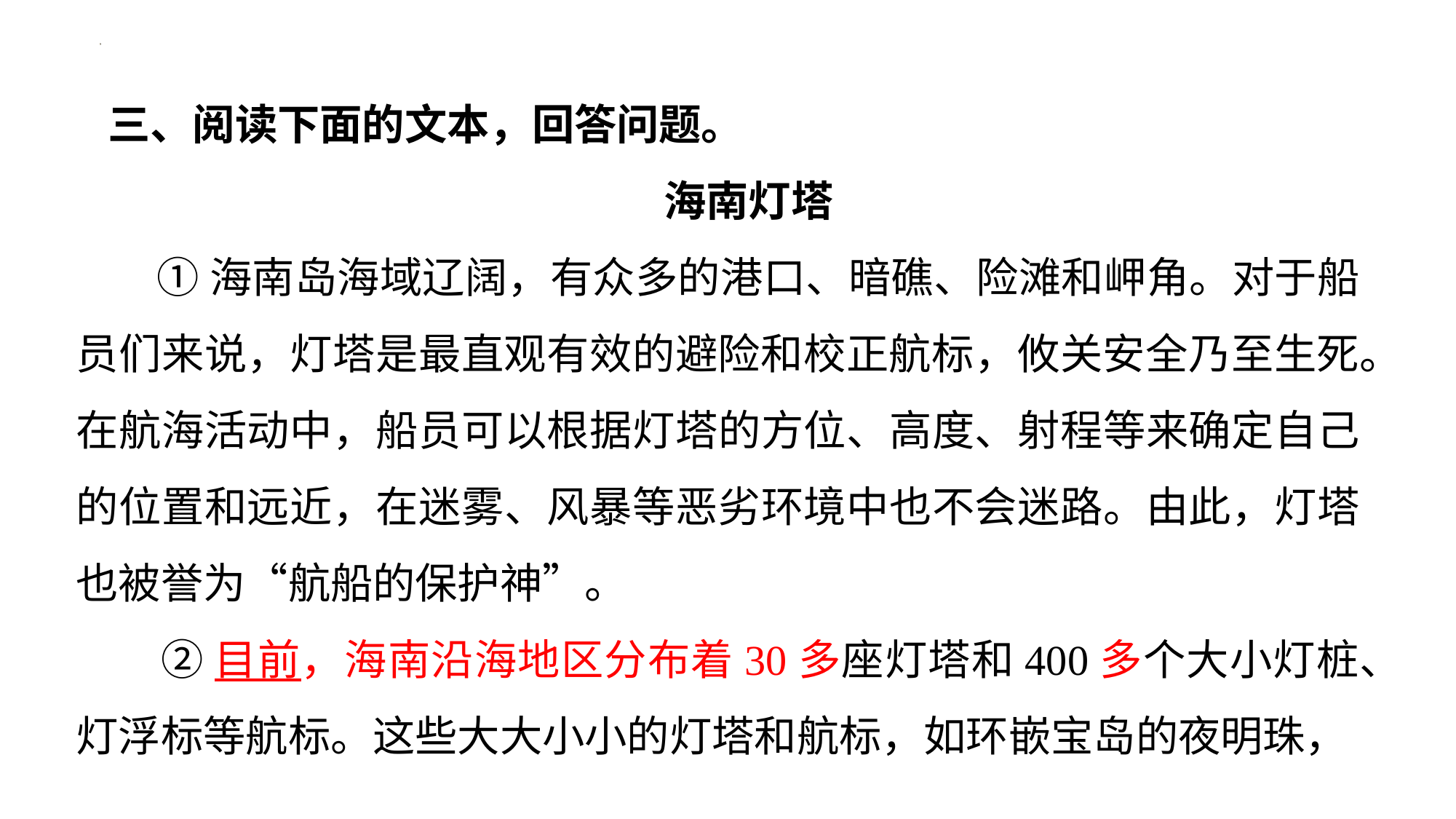

#
三、阅读下面的文本，回答问题。
  海南灯塔
     ①海南岛海域辽阔，有众多的港口、暗礁、险滩和岬角。对于船员们来说，灯塔是最直观有效的避险和校正航标，攸关安全乃至生死。在航海活动中，船员可以根据灯塔的方位、高度、射程等来确定自己的位置和远近，在迷雾、风暴等恶劣环境中也不会迷路。由此，灯塔也被誉为“航船的保护神”。
     ②目前，海南沿海地区分布着30多座灯塔和400多个大小灯桩、灯浮标等航标。这些大大小小的灯塔和航标，如环嵌宝岛的夜明珠，